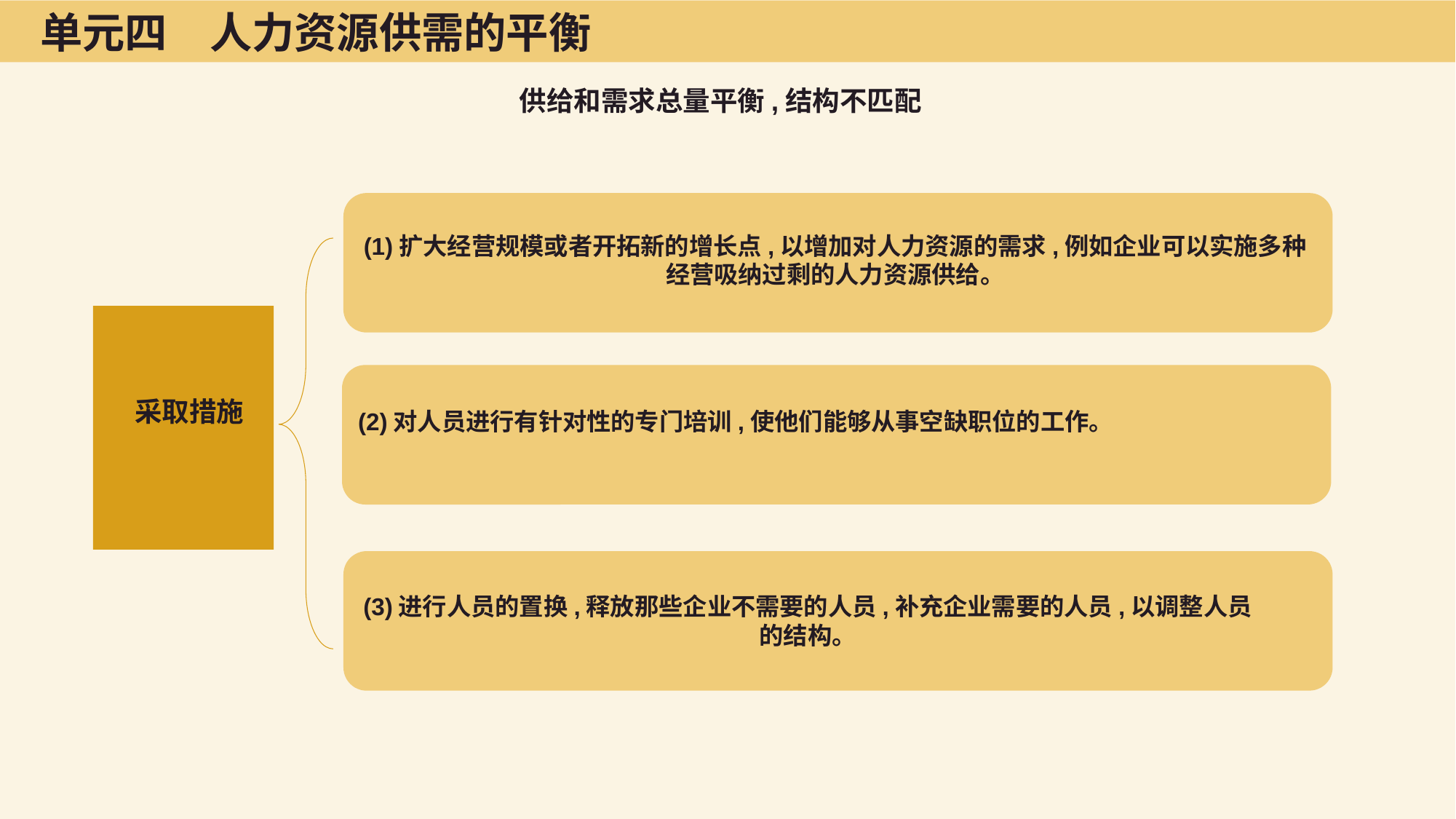

单元四　人力资源供需的平衡
供给和需求总量平衡,结构不匹配

(1)扩大经营规模或者开拓新的增长点,以增加对人力资源的需求,例如企业可以实施多种经营吸纳过剩的人力资源供给。

采取措施

(2)对人员进行有针对性的专门培训,使他们能够从事空缺职位的工作。

(3)进行人员的置换,释放那些企业不需要的人员,补充企业需要的人员,以调整人员的结构。